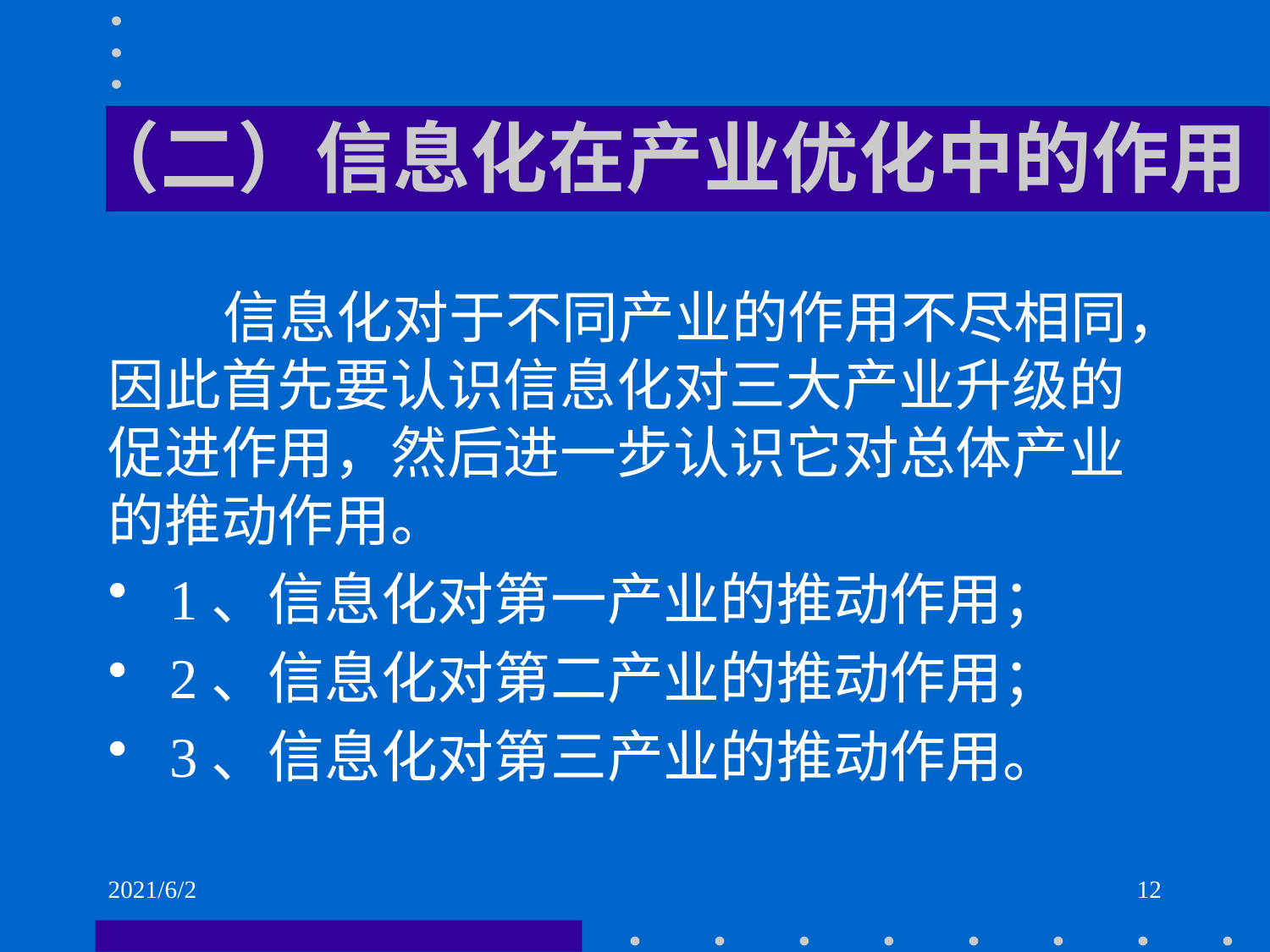

# （二）信息化在产业优化中的作用
        信息化对于不同产业的作用不尽相同，因此首先要认识信息化对三大产业升级的促进作用，然后进一步认识它对总体产业的推动作用。
 1、信息化对第一产业的推动作用；
 2、信息化对第二产业的推动作用；
 3、信息化对第三产业的推动作用。
2021/6/2
12